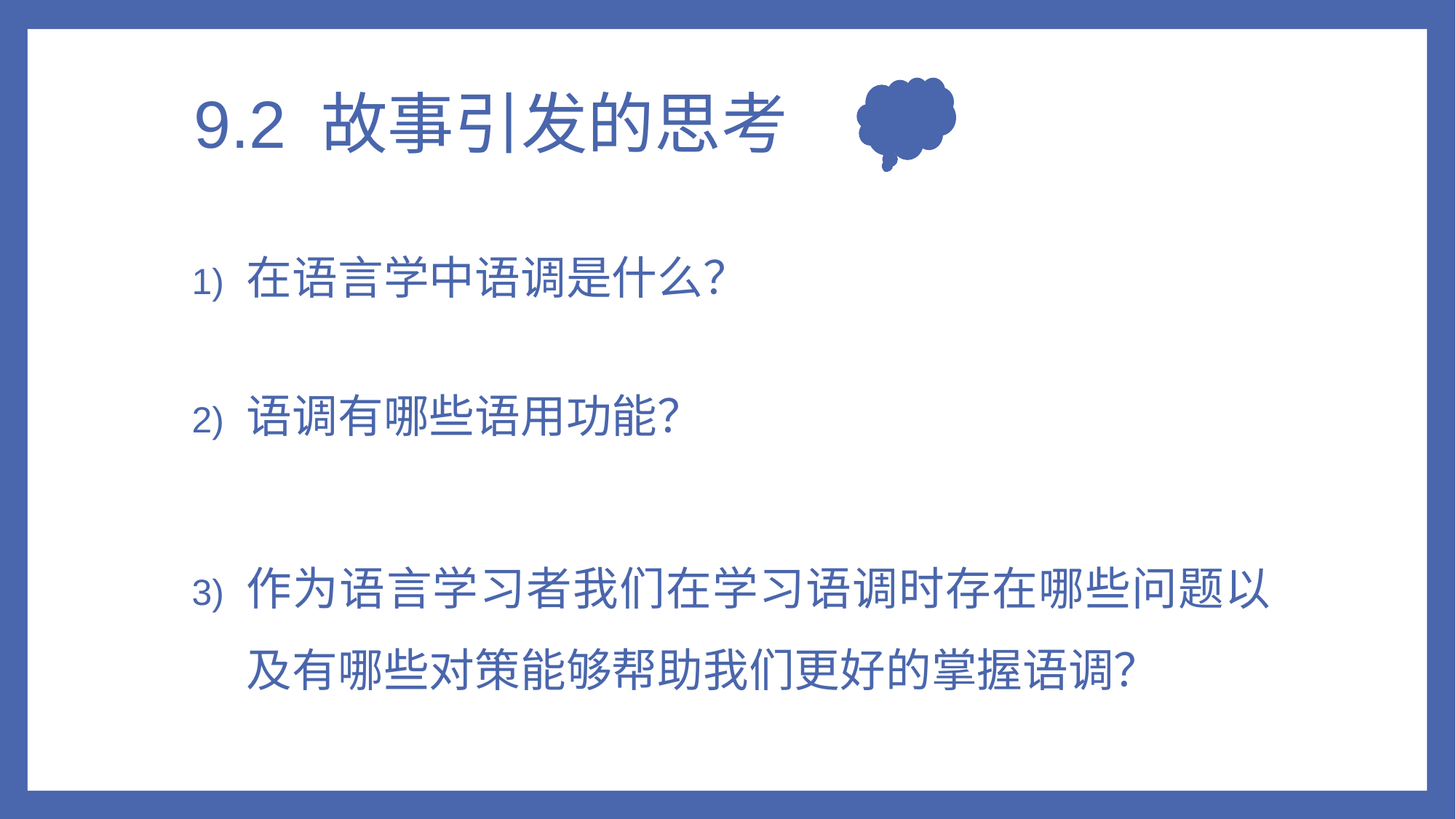

# 9.2 故事引发的思考

在语言学中语调是什么？

语调有哪些语用功能？

作为语言学习者我们在学习语调时存在哪些问题以及有哪些对策能够帮助我们更好的掌握语调？